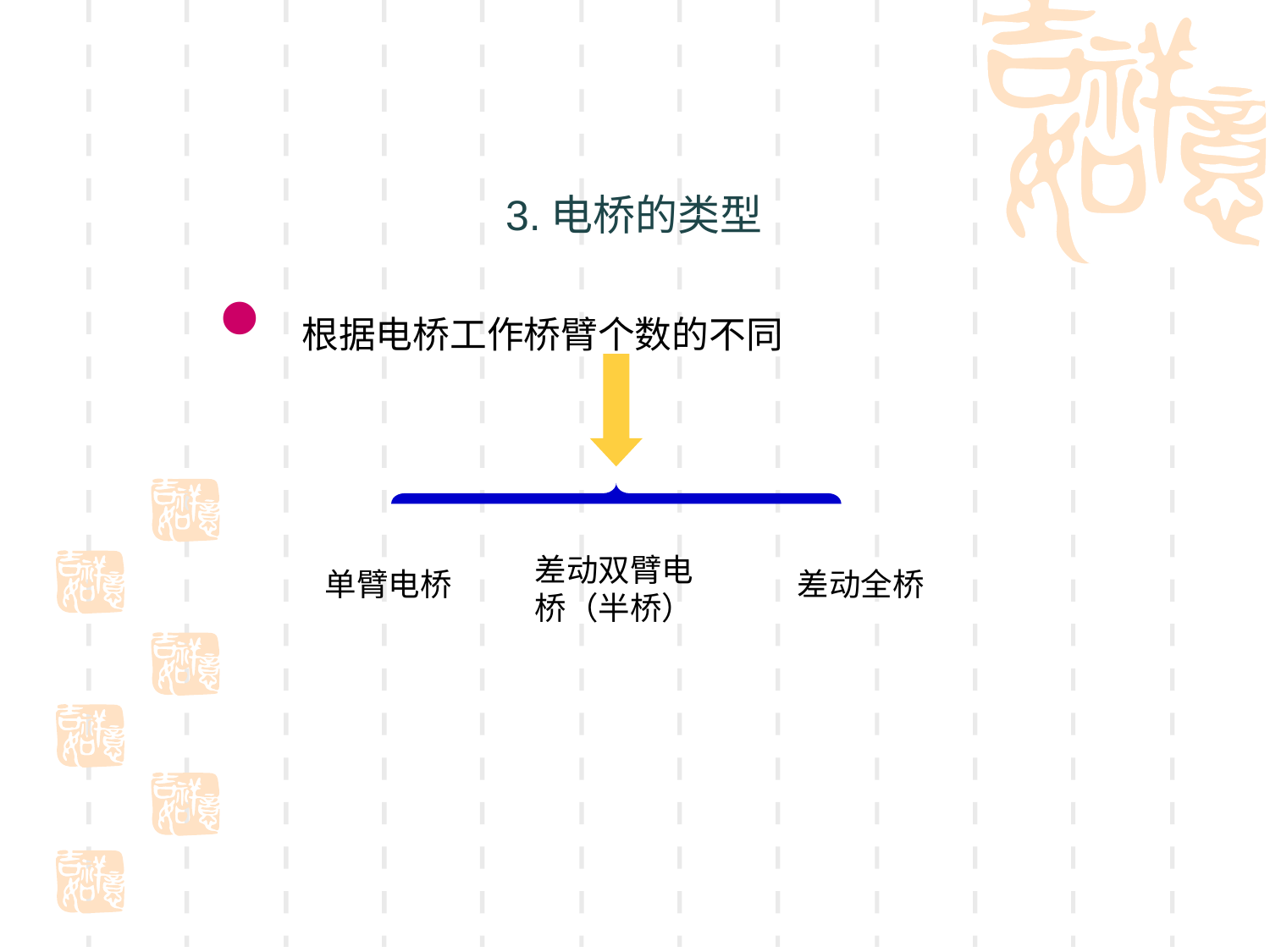

# 3.电桥的类型

 根据电桥工作桥臂个数的不同

差动双臂电桥（半桥）
单臂电桥
差动全桥
29